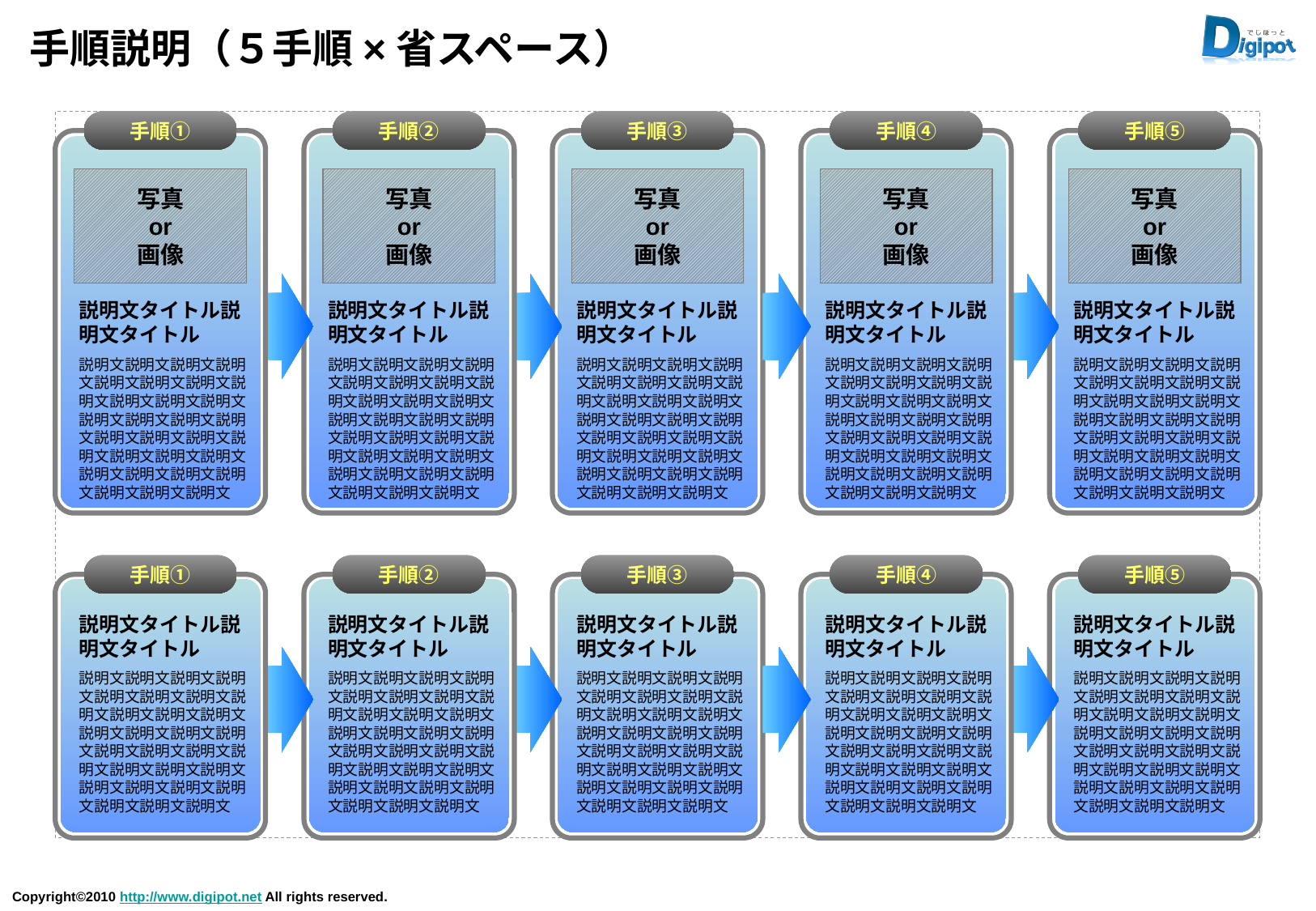

# 手順説明（５手順×省スペース）
手順①
手順②
手順③
手順④
手順⑤

写真
or
画像
写真
or
画像
写真
or
画像
写真
or
画像
写真
or
画像

説明文タイトル説明文タイトル
説明文タイトル説明文タイトル
説明文タイトル説明文タイトル
説明文タイトル説明文タイトル
説明文タイトル説明文タイトル
説明文説明文説明文説明文説明文説明文説明文説明文説明文説明文説明文説明文説明文説明文説明文説明文説明文説明文説明文説明文説明文説明文説明文説明文説明文説明文説明文説明文説明文
説明文説明文説明文説明文説明文説明文説明文説明文説明文説明文説明文説明文説明文説明文説明文説明文説明文説明文説明文説明文説明文説明文説明文説明文説明文説明文説明文説明文説明文
説明文説明文説明文説明文説明文説明文説明文説明文説明文説明文説明文説明文説明文説明文説明文説明文説明文説明文説明文説明文説明文説明文説明文説明文説明文説明文説明文説明文説明文
説明文説明文説明文説明文説明文説明文説明文説明文説明文説明文説明文説明文説明文説明文説明文説明文説明文説明文説明文説明文説明文説明文説明文説明文説明文説明文説明文説明文説明文
説明文説明文説明文説明文説明文説明文説明文説明文説明文説明文説明文説明文説明文説明文説明文説明文説明文説明文説明文説明文説明文説明文説明文説明文説明文説明文説明文説明文説明文
手順①
手順②
手順③
手順④
手順⑤

説明文タイトル説明文タイトル
説明文タイトル説明文タイトル
説明文タイトル説明文タイトル
説明文タイトル説明文タイトル
説明文タイトル説明文タイトル

説明文説明文説明文説明文説明文説明文説明文説明文説明文説明文説明文説明文説明文説明文説明文説明文説明文説明文説明文説明文説明文説明文説明文説明文説明文説明文説明文説明文説明文
説明文説明文説明文説明文説明文説明文説明文説明文説明文説明文説明文説明文説明文説明文説明文説明文説明文説明文説明文説明文説明文説明文説明文説明文説明文説明文説明文説明文説明文
説明文説明文説明文説明文説明文説明文説明文説明文説明文説明文説明文説明文説明文説明文説明文説明文説明文説明文説明文説明文説明文説明文説明文説明文説明文説明文説明文説明文説明文
説明文説明文説明文説明文説明文説明文説明文説明文説明文説明文説明文説明文説明文説明文説明文説明文説明文説明文説明文説明文説明文説明文説明文説明文説明文説明文説明文説明文説明文
説明文説明文説明文説明文説明文説明文説明文説明文説明文説明文説明文説明文説明文説明文説明文説明文説明文説明文説明文説明文説明文説明文説明文説明文説明文説明文説明文説明文説明文